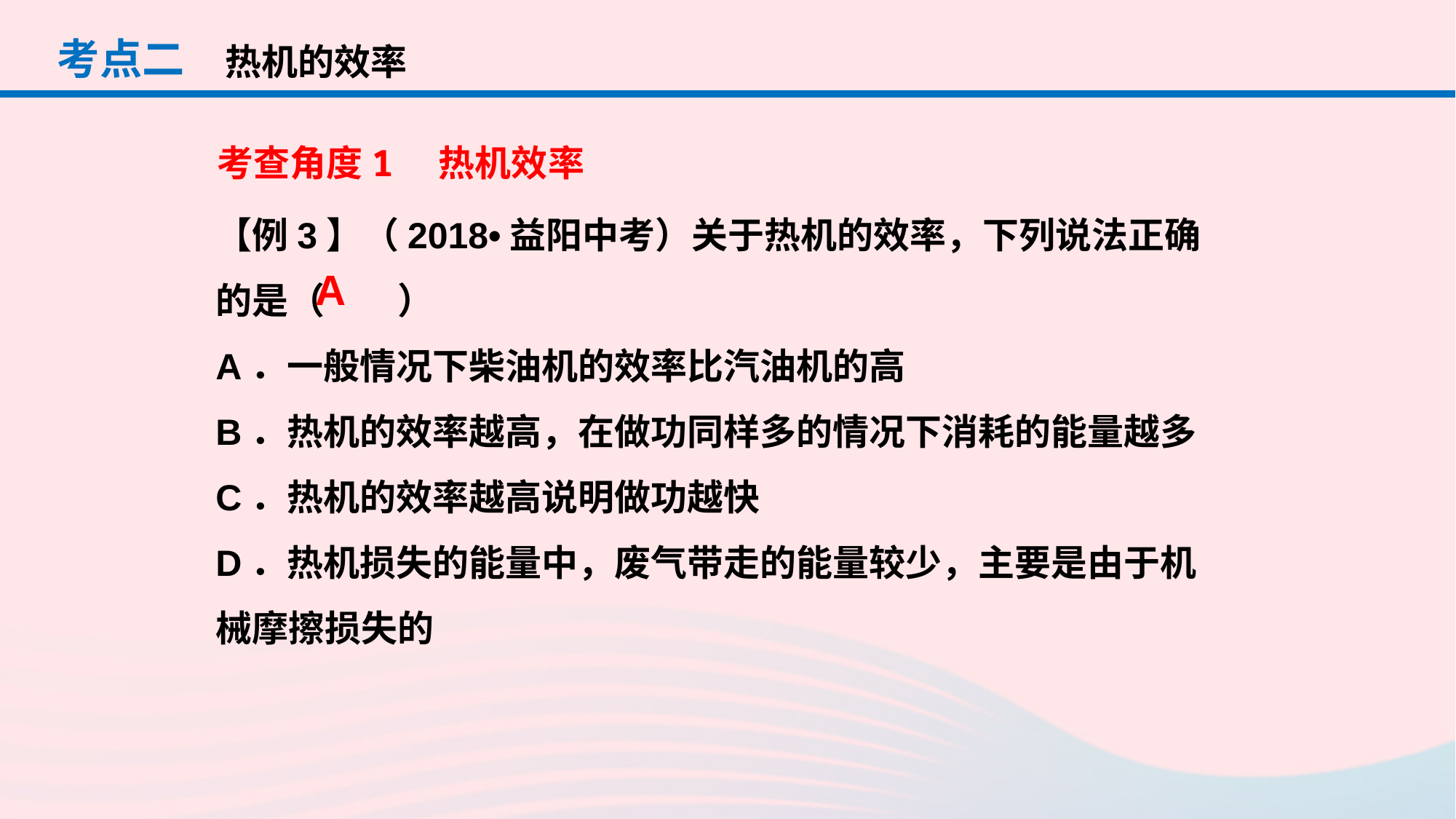

考点二
热机的效率
考查角度1　热机效率
【例3】（2018•益阳中考）关于热机的效率，下列说法正确的是（　　）
A．一般情况下柴油机的效率比汽油机的高
B．热机的效率越高，在做功同样多的情况下消耗的能量越多
C．热机的效率越高说明做功越快
D．热机损失的能量中，废气带走的能量较少，主要是由于机械摩擦损失的
A